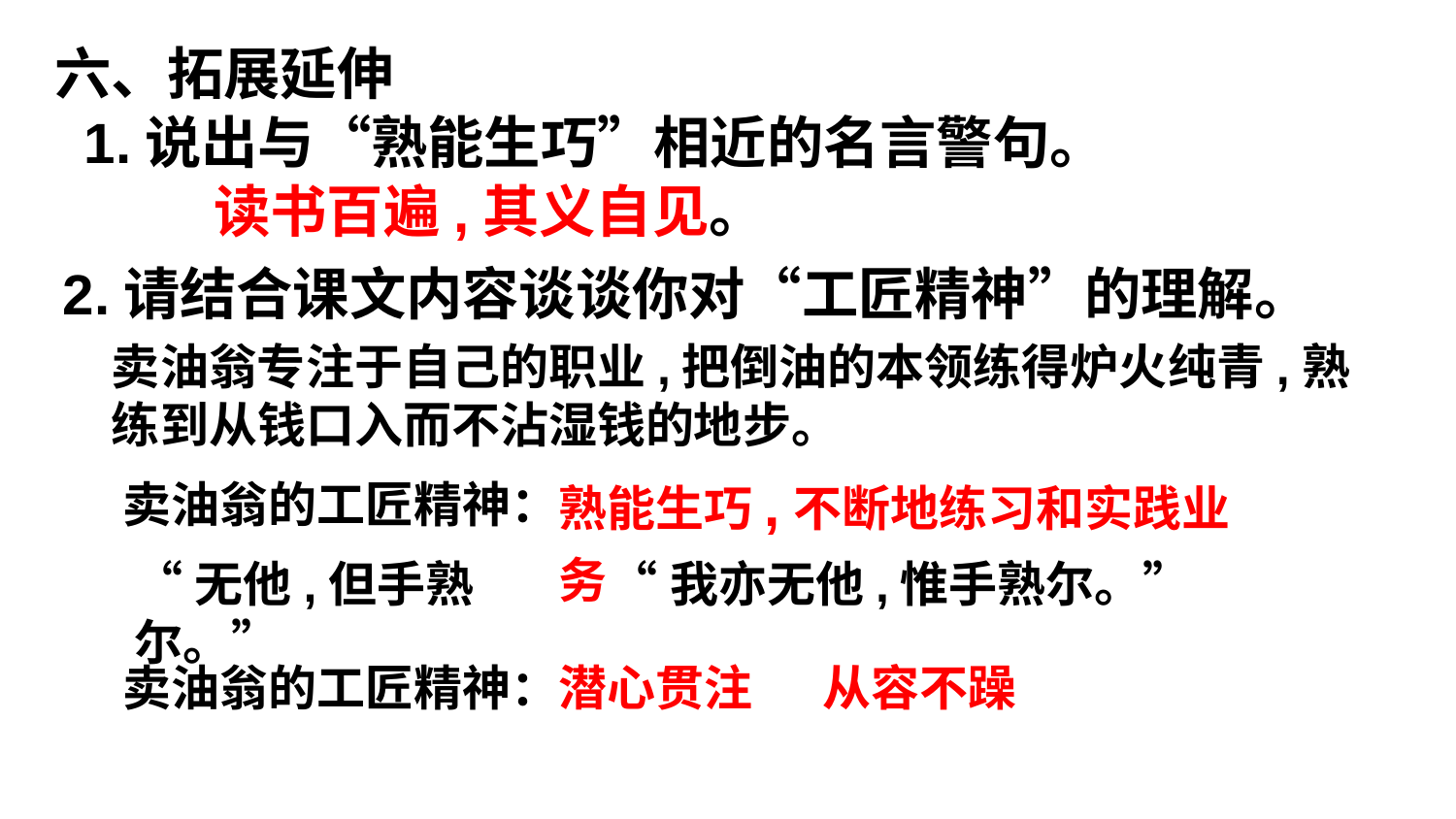

六、拓展延伸
1.说出与“熟能生巧”相近的名言警句。
      读书百遍,其义自见。
2.请结合课文内容谈谈你对“工匠精神”的理解。
卖油翁专注于自己的职业,把倒油的本领练得炉火纯青,熟练到从钱口入而不沾湿钱的地步。
熟能生巧,不断地练习和实践业务
卖油翁的工匠精神：
“我亦无他,惟手熟尔。”
“无他,但手熟尔。”
从容不躁
潜心贯注
卖油翁的工匠精神：